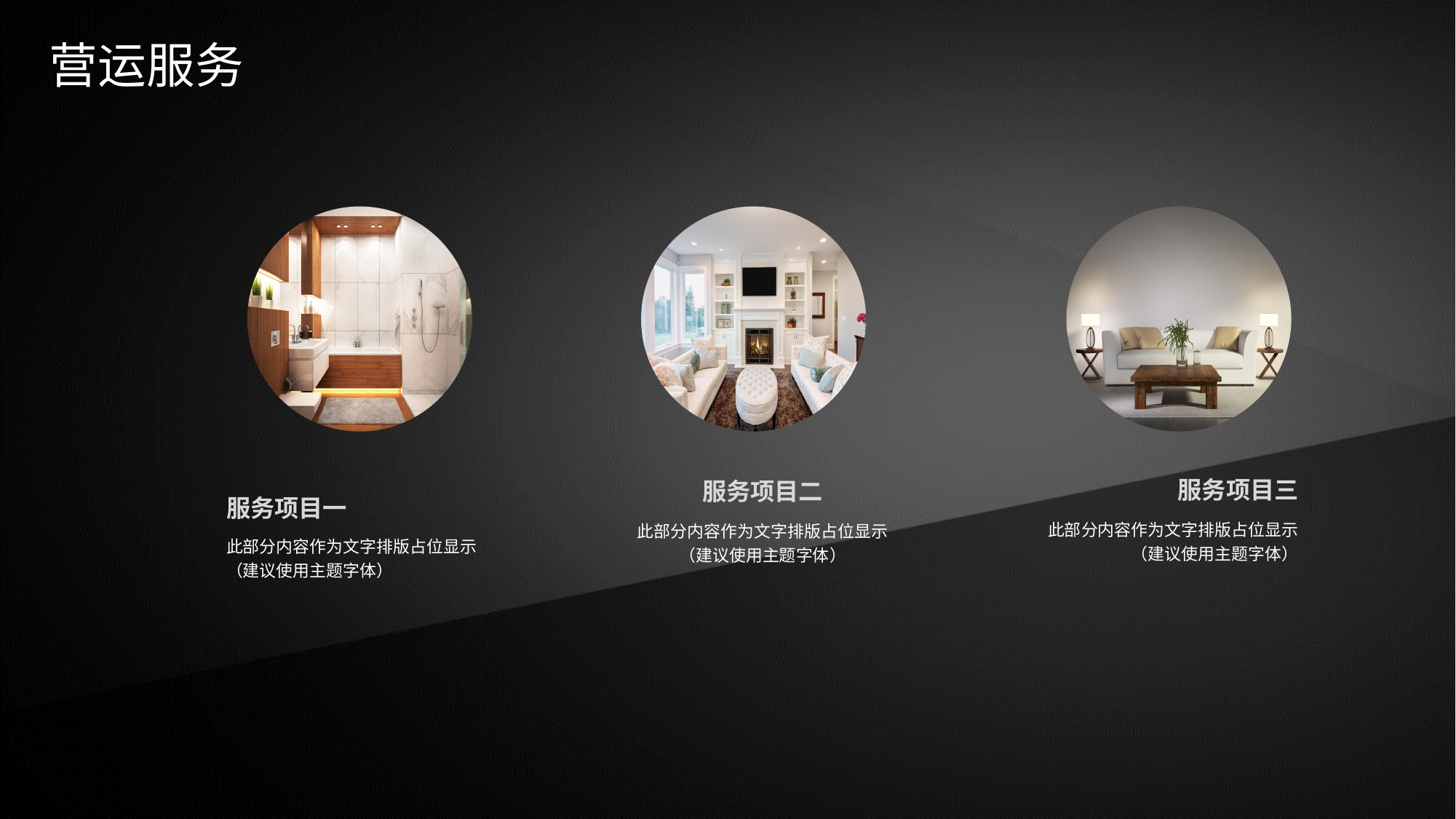

营运服务

服务项目三
此部分内容作为文字排版占位显示
（建议使用主题字体）
服务项目二
此部分内容作为文字排版占位显示
（建议使用主题字体）
服务项目一
此部分内容作为文字排版占位显示
（建议使用主题字体）